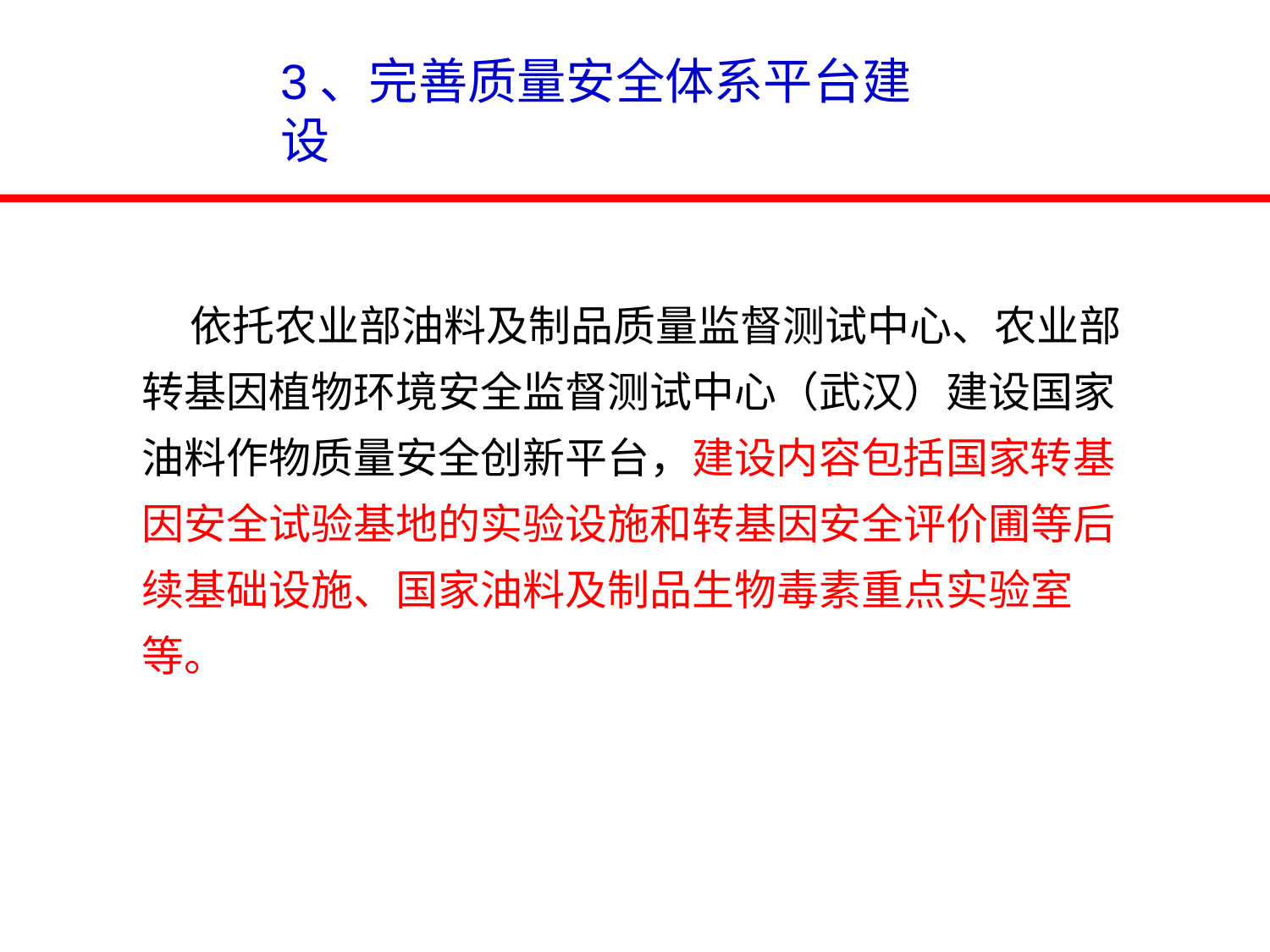

3、完善质量安全体系平台建设

    依托农业部油料及制品质量监督测试中心、农业部转基因植物环境安全监督测试中心（武汉）建设国家油料作物质量安全创新平台，建设内容包括国家转基因安全试验基地的实验设施和转基因安全评价圃等后续基础设施、国家油料及制品生物毒素重点实验室等。